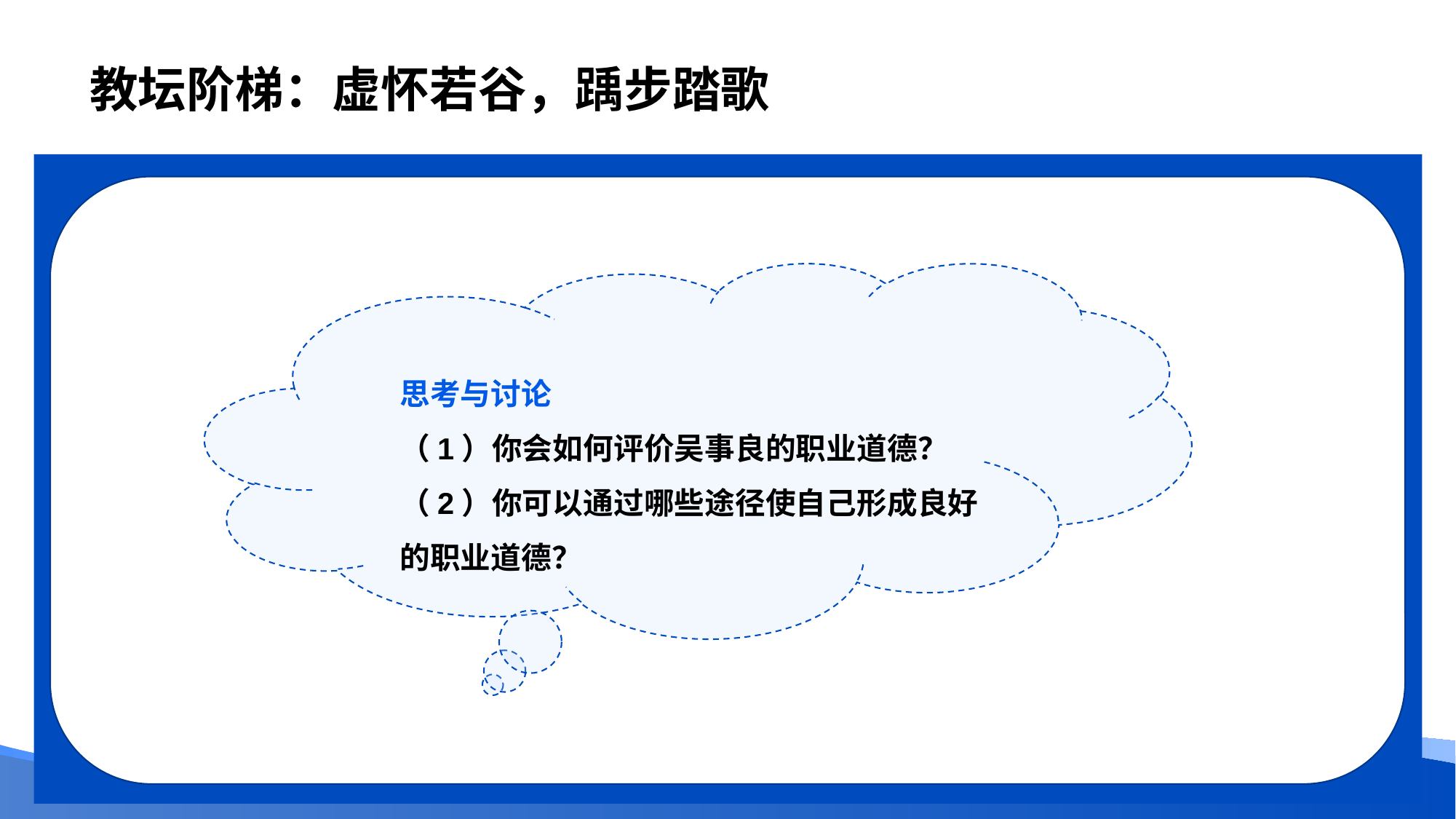

# 教坛阶梯：虚怀若谷，踽步踏歌

思考与讨论
（1）你会如何评价吴事良的职业道德？
（2）你可以通过哪些途径使自己形成良好
的职业道德？